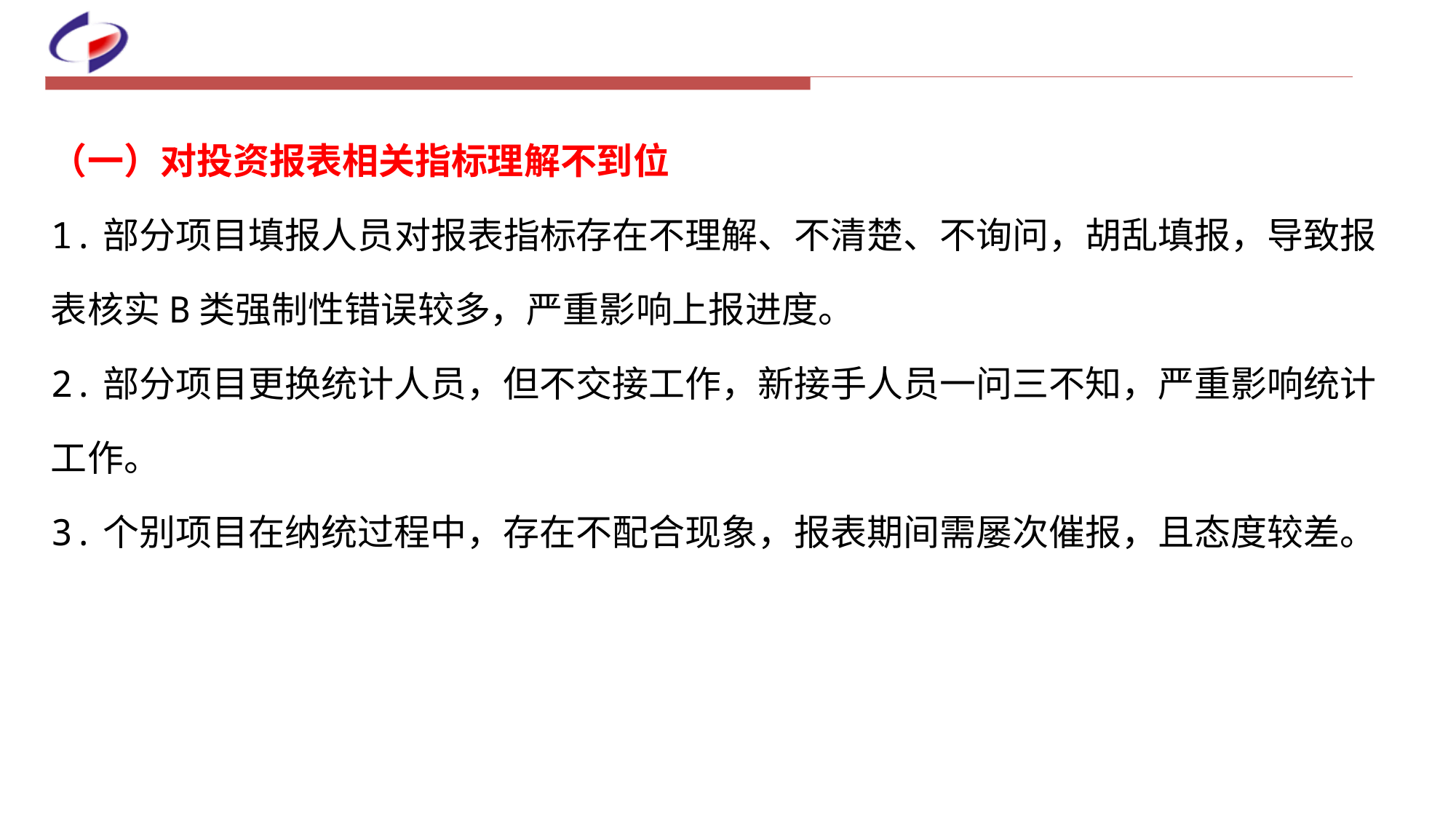

（一）对投资报表相关指标理解不到位
1.部分项目填报人员对报表指标存在不理解、不清楚、不询问，胡乱填报，导致报表核实B类强制性错误较多，严重影响上报进度。
2.部分项目更换统计人员，但不交接工作，新接手人员一问三不知，严重影响统计工作。
3.个别项目在纳统过程中，存在不配合现象，报表期间需屡次催报，且态度较差。